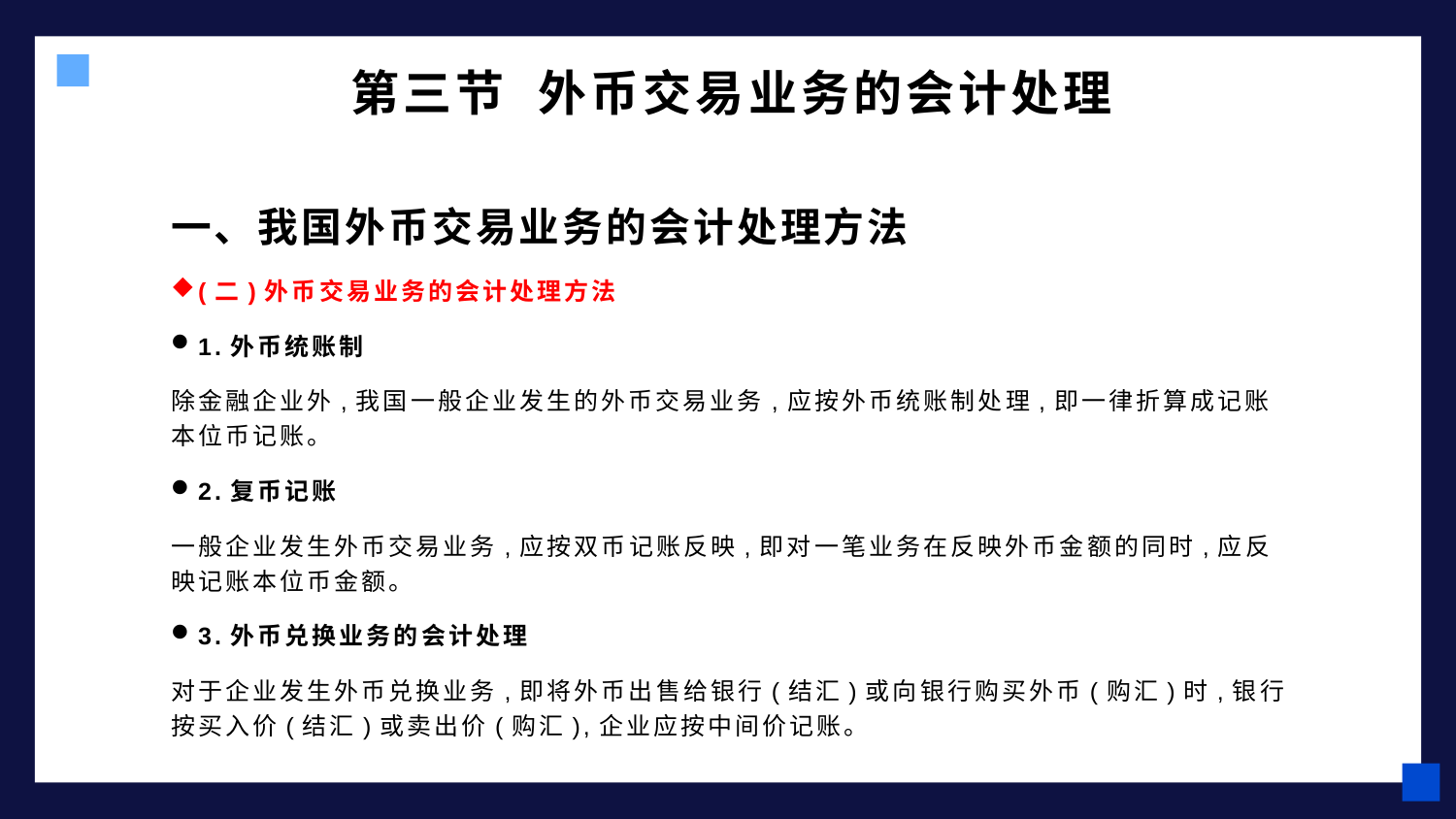

# 第三节  外币交易业务的会计处理
一、我国外币交易业务的会计处理方法
(二)外币交易业务的会计处理方法
1.外币统账制
除金融企业外,我国一般企业发生的外币交易业务,应按外币统账制处理,即一律折算成记账本位币记账。
2.复币记账
一般企业发生外币交易业务,应按双币记账反映,即对一笔业务在反映外币金额的同时,应反映记账本位币金额。
3.外币兑换业务的会计处理
对于企业发生外币兑换业务,即将外币出售给银行(结汇)或向银行购买外币(购汇)时,银行按买入价(结汇)或卖出价(购汇),企业应按中间价记账。